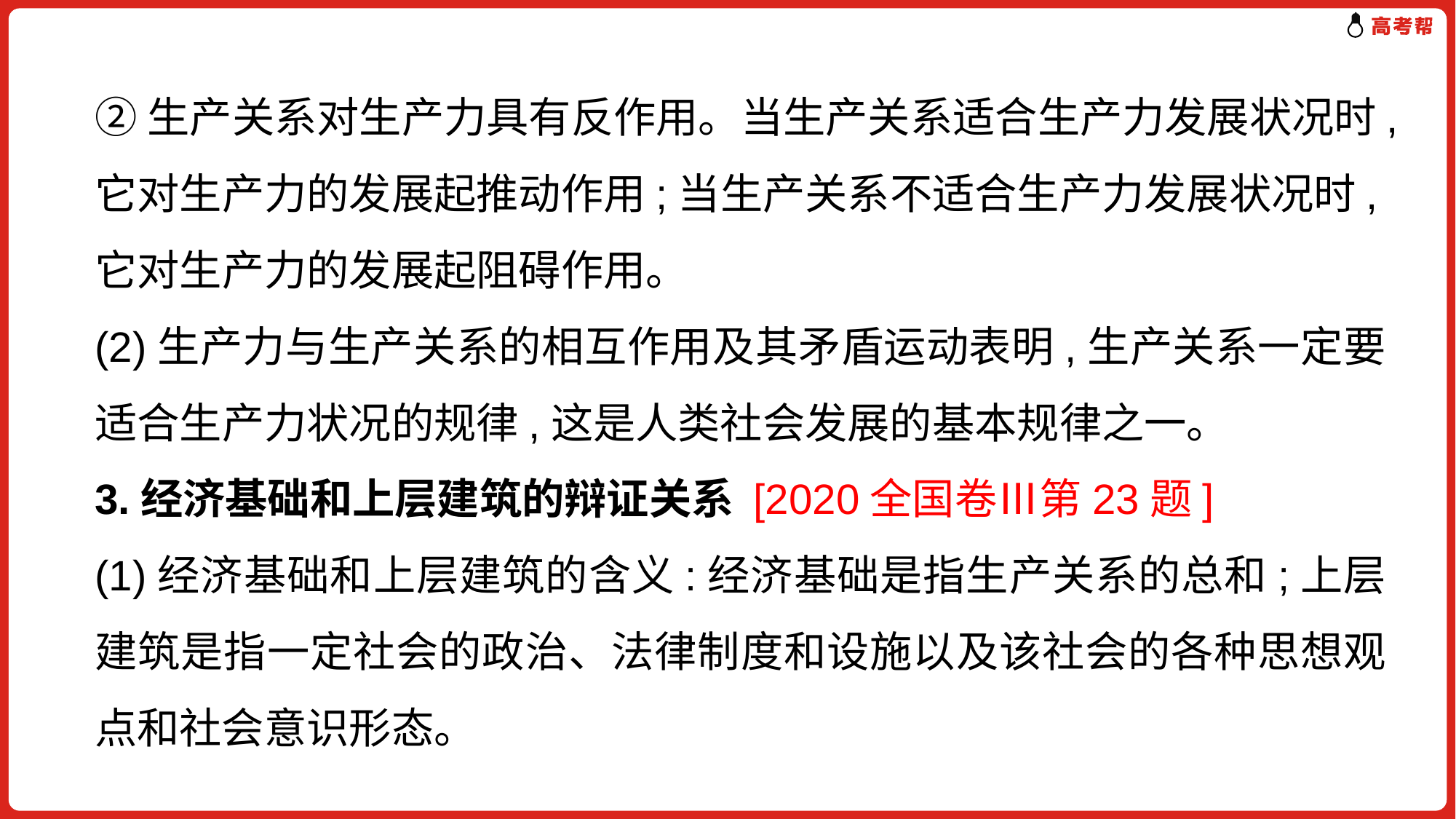

②生产关系对生产力具有反作用。当生产关系适合生产力发展状况时,它对生产力的发展起推动作用;当生产关系不适合生产力发展状况时,它对生产力的发展起阻碍作用。
(2)生产力与生产关系的相互作用及其矛盾运动表明,生产关系一定要适合生产力状况的规律,这是人类社会发展的基本规律之一。
3.经济基础和上层建筑的辩证关系 [2020全国卷Ⅲ第23题]
(1)经济基础和上层建筑的含义:经济基础是指生产关系的总和;上层建筑是指一定社会的政治、法律制度和设施以及该社会的各种思想观点和社会意识形态。